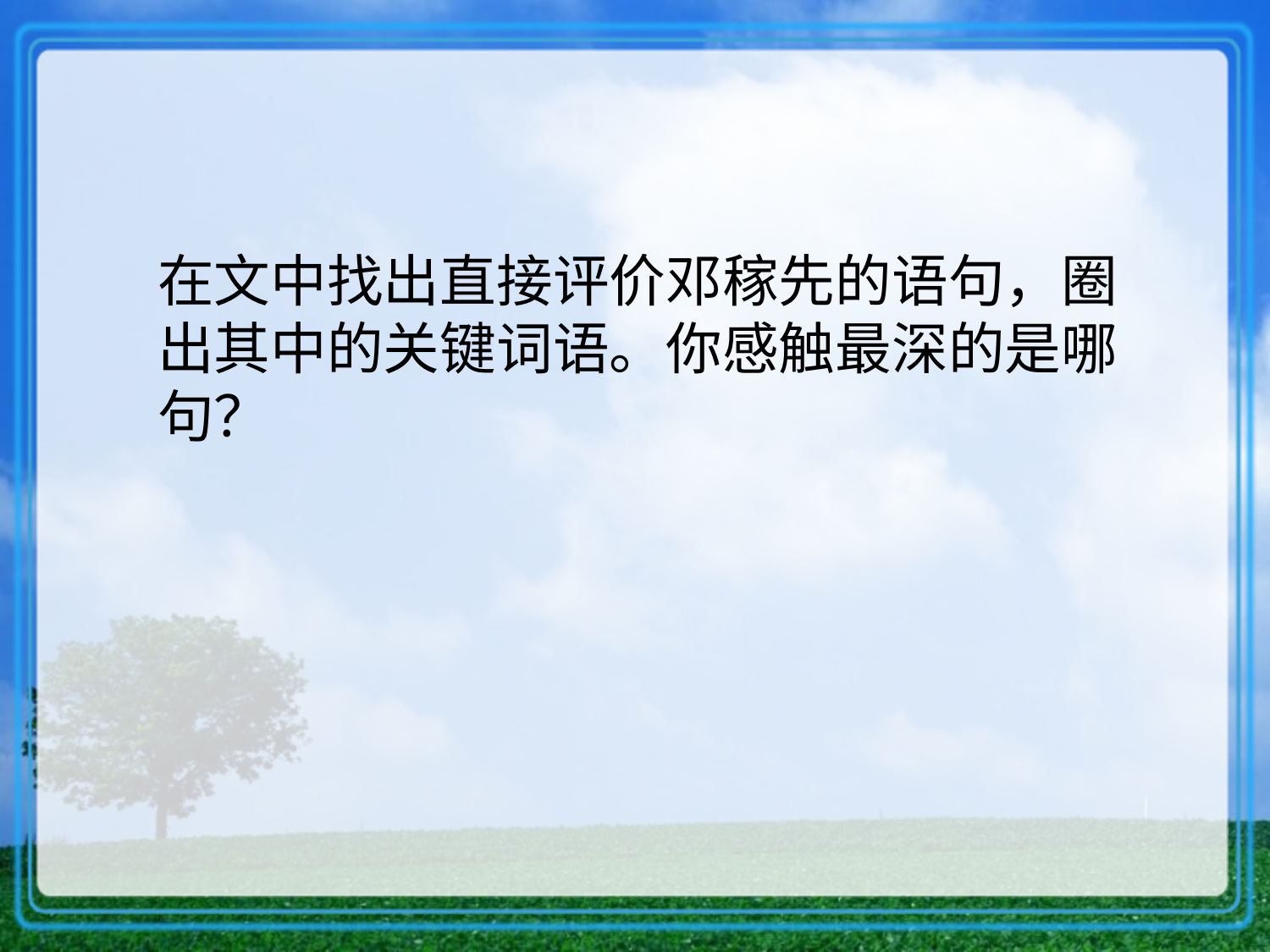

在文中找出直接评价邓稼先的语句，圈出其中的关键词语。你感触最深的是哪句？